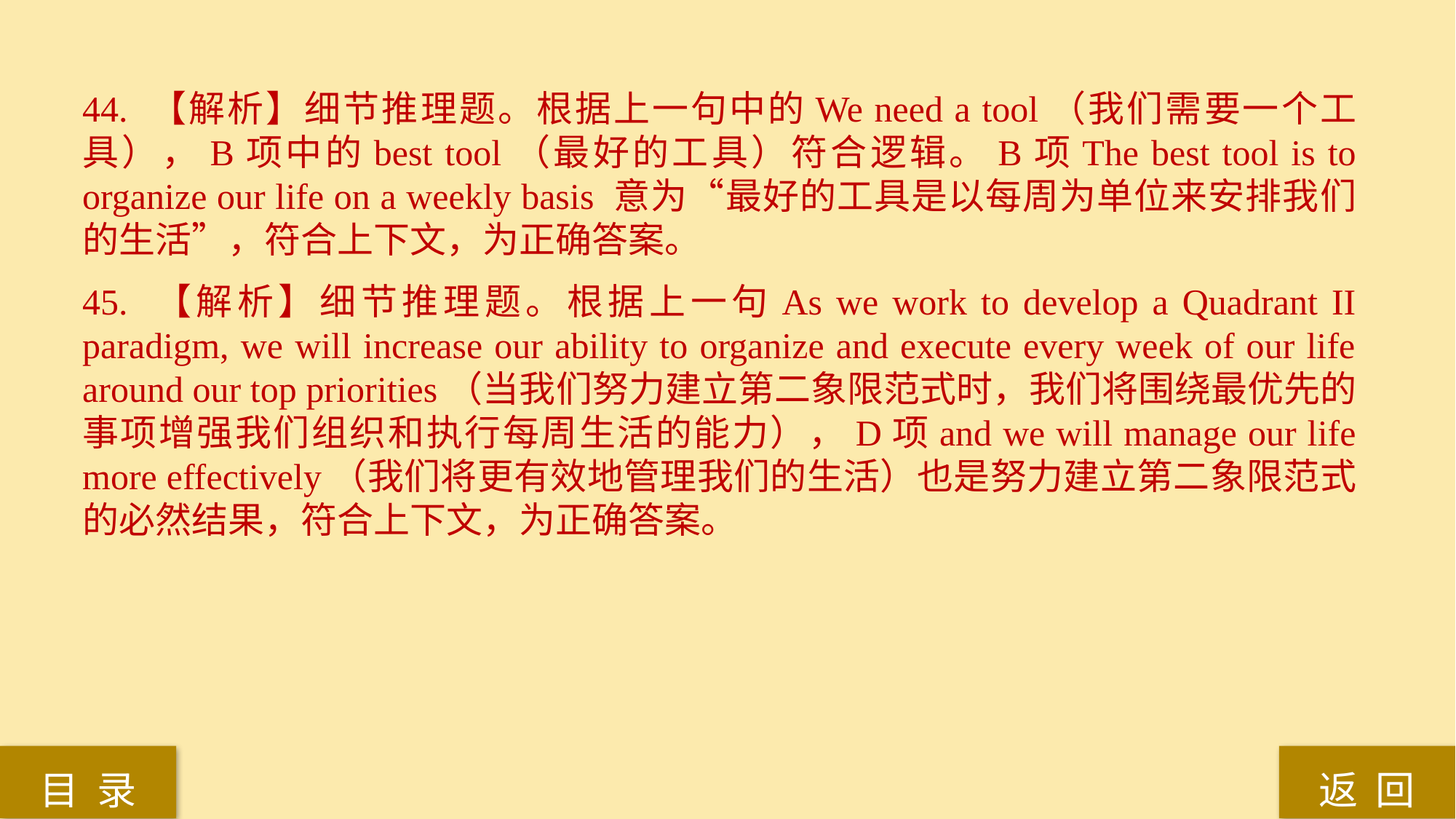

44. 【解析】细节推理题。根据上一句中的We need a tool（我们需要一个工具），B项中的best tool（最好的工具）符合逻辑。B项The best tool is to organize our life on a weekly basis 意为“最好的工具是以每周为单位来安排我们的生活”，符合上下文，为正确答案。
45. 【解析】细节推理题。根据上一句As we work to develop a Quadrant II paradigm, we will increase our ability to organize and execute every week of our life around our top priorities（当我们努力建立第二象限范式时，我们将围绕最优先的事项增强我们组织和执行每周生活的能力），D项and we will manage our life more effectively（我们将更有效地管理我们的生活）也是努力建立第二象限范式的必然结果，符合上下文，为正确答案。
返  回